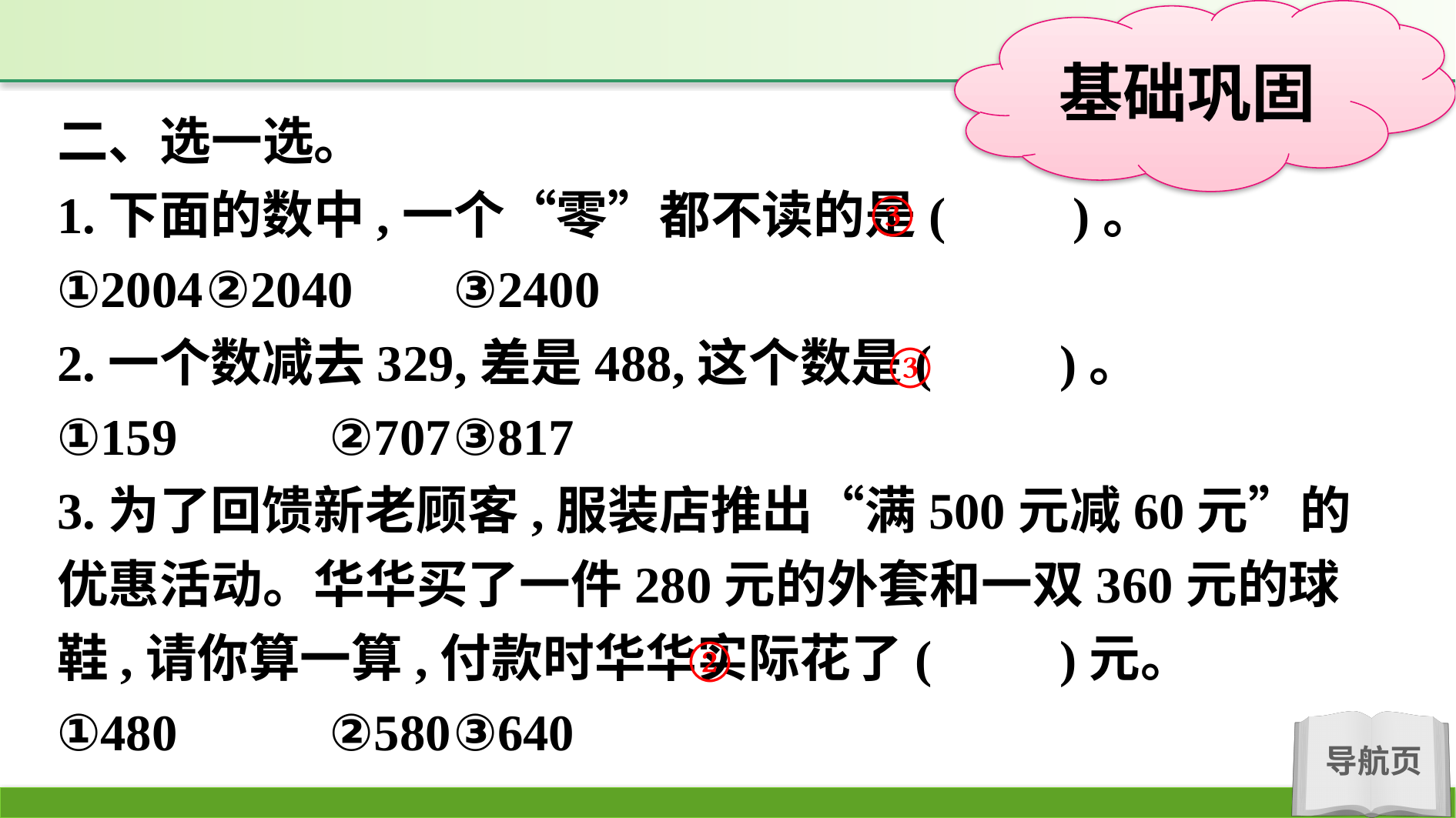

二、选一选。
1.下面的数中,一个“零”都不读的是(　　)。
①2004	②2040	③2400
2.一个数减去329,差是488,这个数是(　　)。
①159		②707	③817
3.为了回馈新老顾客,服装店推出“满500元减60元”的优惠活动。华华买了一件280元的外套和一双360元的球鞋,请你算一算,付款时华华实际花了(　　)元。
①480		②580	③640
③
③
②